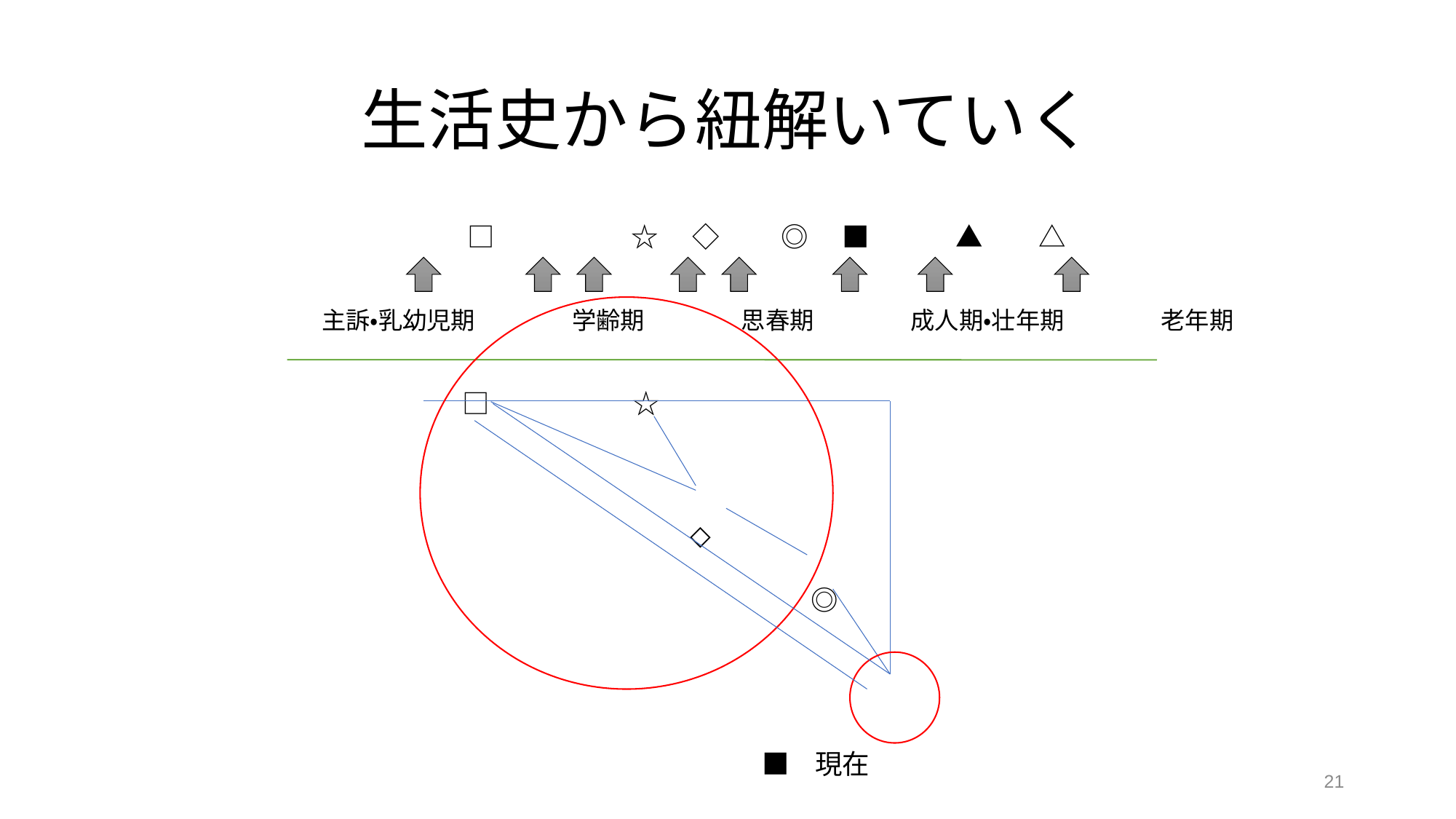

# 生活史から紐解いていく
　　　　　　 □　　　　　☆　 ◇          ◎ 　■              ▲         △

　主訴・乳幼児期　　　　学齢期　　　　思春期　　　　成人期・壮年期　　　　老年期

　　　　　　 □　　　　　 ☆

                                                    ◇

　　　　　　　　　　　　　　　　　　　◎

                                                                            ■   現在

21